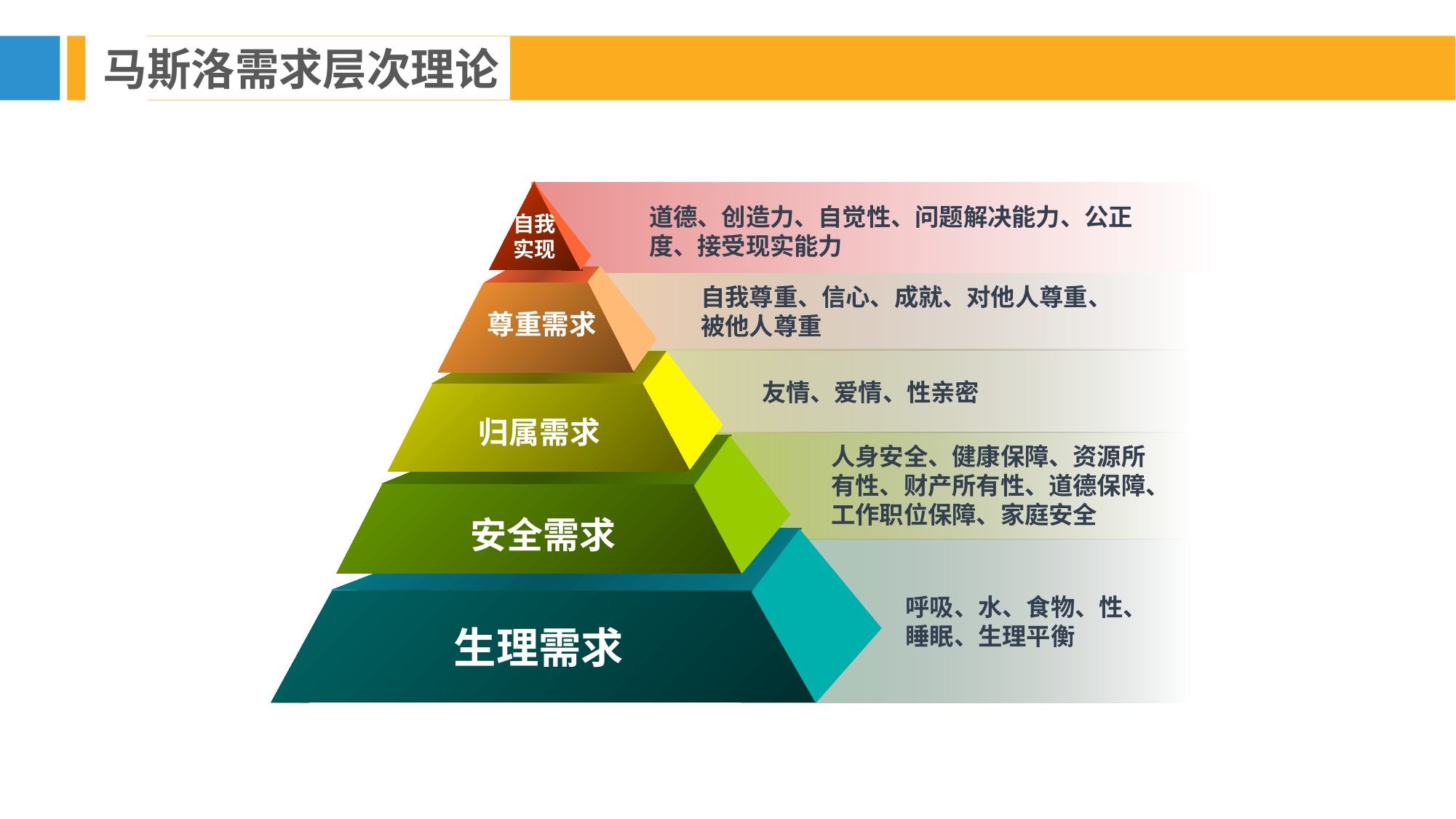

马斯洛需求层次理论

道德、创造力、自觉性、问题解决能力、公正度、接受现实能力
自我
实现

自我尊重、信心、成就、对他人尊重、被他人尊重
尊重需求

友情、爱情、性亲密
归属需求

人身安全、健康保障、资源所有性、财产所有性、道德保障、工作职位保障、家庭安全
安全需求

呼吸、水、食物、性、睡眠、生理平衡
生理需求